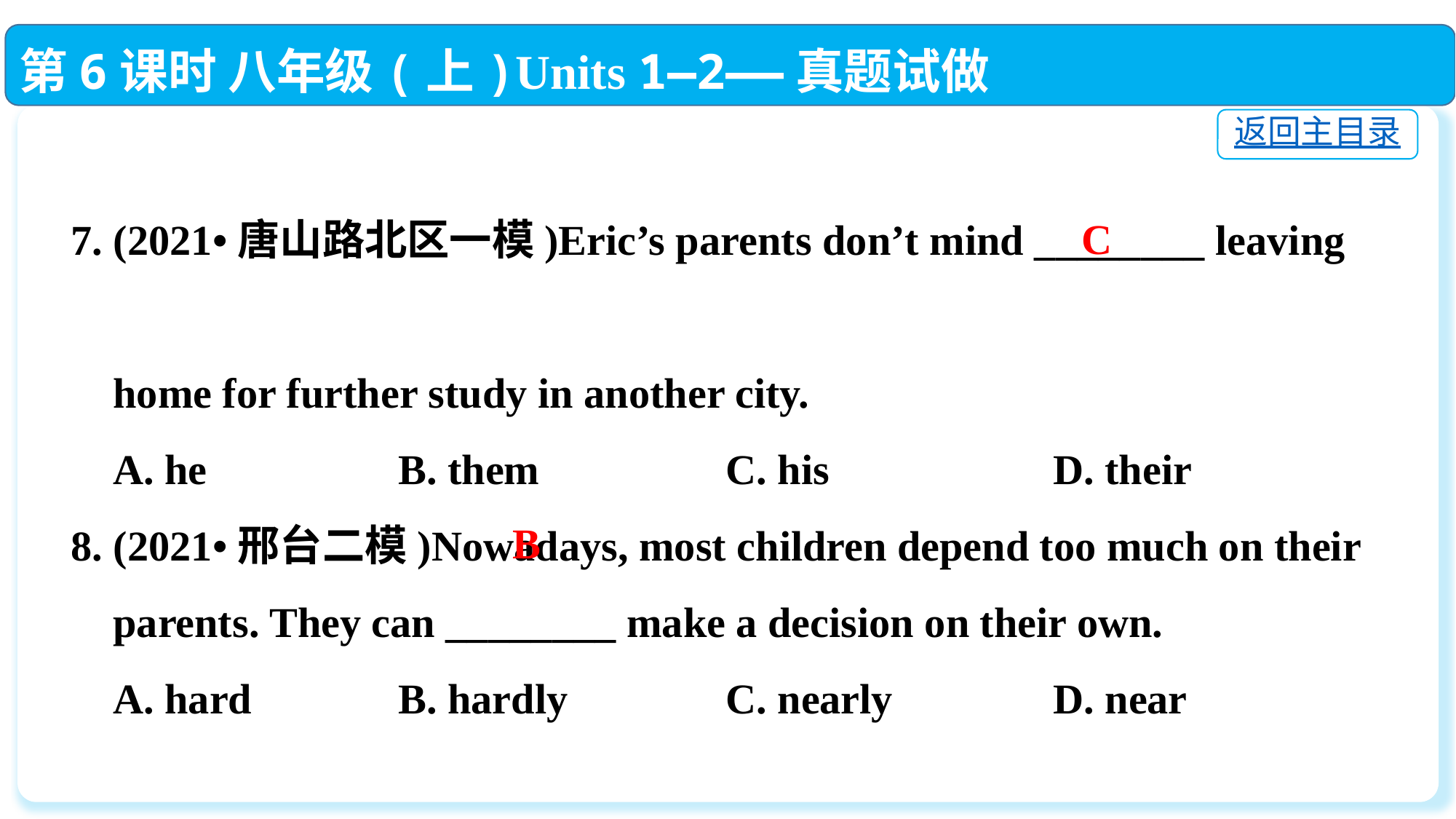

第6课时 八年级(上)Units 1—2——真题试做

返回主目录
7. (2021•唐山路北区一模)Eric’s parents don’t mind ________ leaving
    home for further study in another city.
    A. he		B. them		C. his			D. their
8. (2021•邢台二模)Nowadays, most children depend too much on their
    parents. They can ________ make a decision on their own.
    A. hard　	B. hardly	 	C. nearly		D. near
C
B